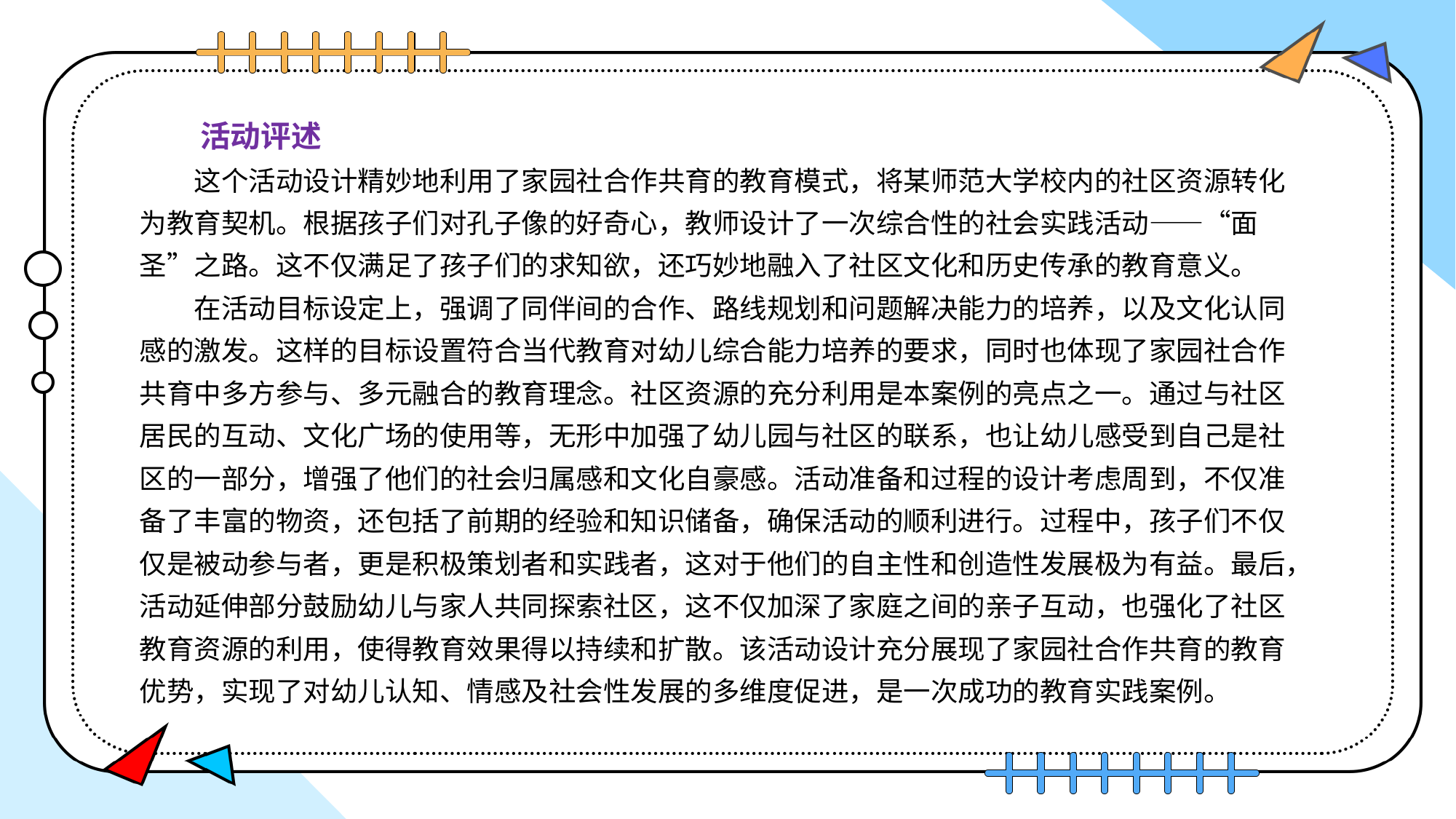

活动评述
这个活动设计精妙地利用了家园社合作共育的教育模式，将某师范大学校内的社区资源转化为教育契机。根据孩子们对孔子像的好奇心，教师设计了一次综合性的社会实践活动——“面圣”之路。这不仅满足了孩子们的求知欲，还巧妙地融入了社区文化和历史传承的教育意义。
在活动目标设定上，强调了同伴间的合作、路线规划和问题解决能力的培养，以及文化认同感的激发。这样的目标设置符合当代教育对幼儿综合能力培养的要求，同时也体现了家园社合作共育中多方参与、多元融合的教育理念。社区资源的充分利用是本案例的亮点之一。通过与社区居民的互动、文化广场的使用等，无形中加强了幼儿园与社区的联系，也让幼儿感受到自己是社区的一部分，增强了他们的社会归属感和文化自豪感。活动准备和过程的设计考虑周到，不仅准备了丰富的物资，还包括了前期的经验和知识储备，确保活动的顺利进行。过程中，孩子们不仅仅是被动参与者，更是积极策划者和实践者，这对于他们的自主性和创造性发展极为有益。最后，活动延伸部分鼓励幼儿与家人共同探索社区，这不仅加深了家庭之间的亲子互动，也强化了社区教育资源的利用，使得教育效果得以持续和扩散。该活动设计充分展现了家园社合作共育的教育优势，实现了对幼儿认知、情感及社会性发展的多维度促进，是一次成功的教育实践案例。